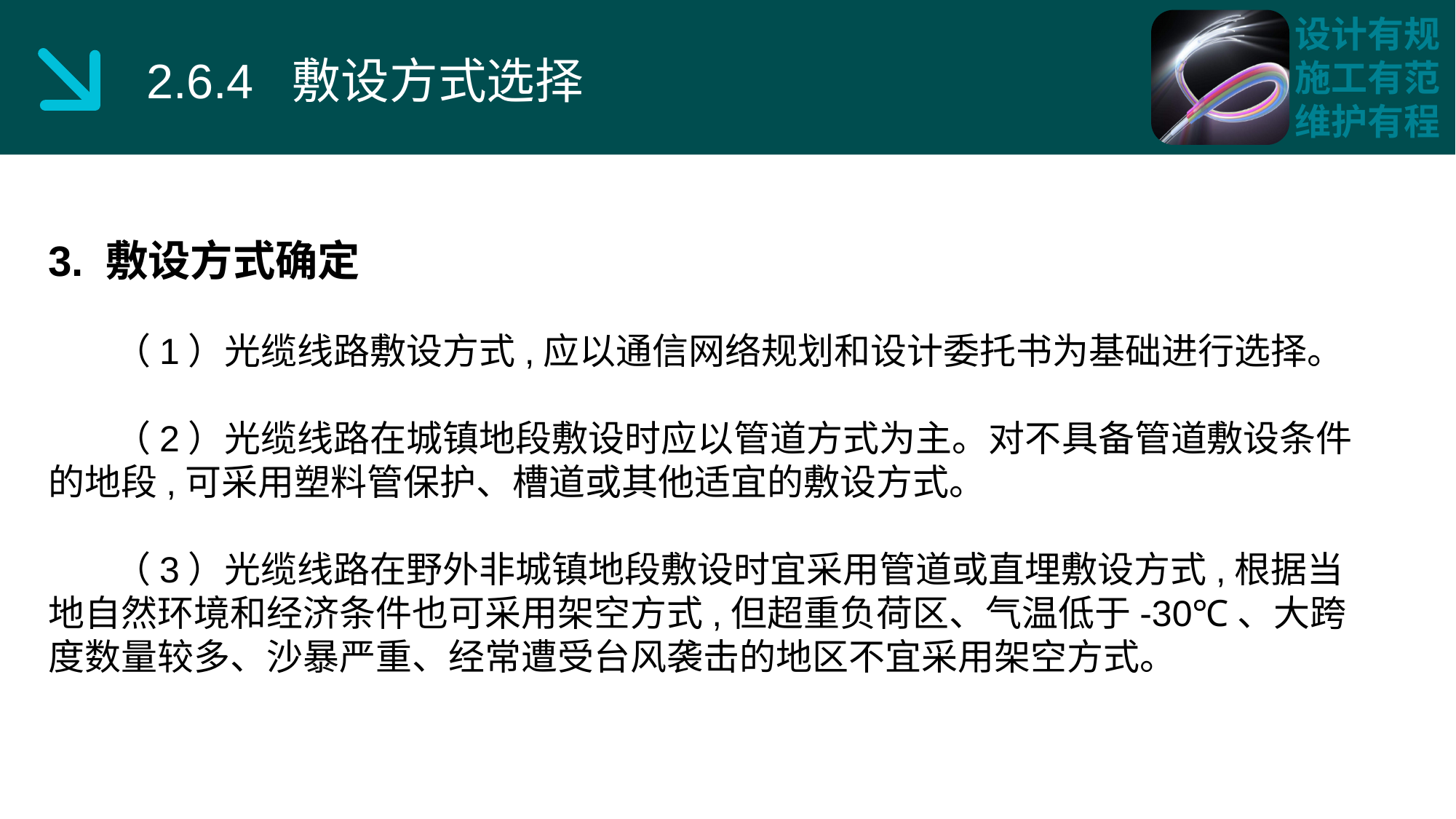

2.6.4  敷设方式选择

3. 敷设方式确定

       （1）光缆线路敷设方式,应以通信网络规划和设计委托书为基础进行选择。

       （2）光缆线路在城镇地段敷设时应以管道方式为主。对不具备管道敷设条件的地段,可采用塑料管保护、槽道或其他适宜的敷设方式。

       （3）光缆线路在野外非城镇地段敷设时宜采用管道或直埋敷设方式,根据当地自然环境和经济条件也可采用架空方式,但超重负荷区、气温低于-30℃、大跨度数量较多、沙暴严重、经常遭受台风袭击的地区不宜采用架空方式。